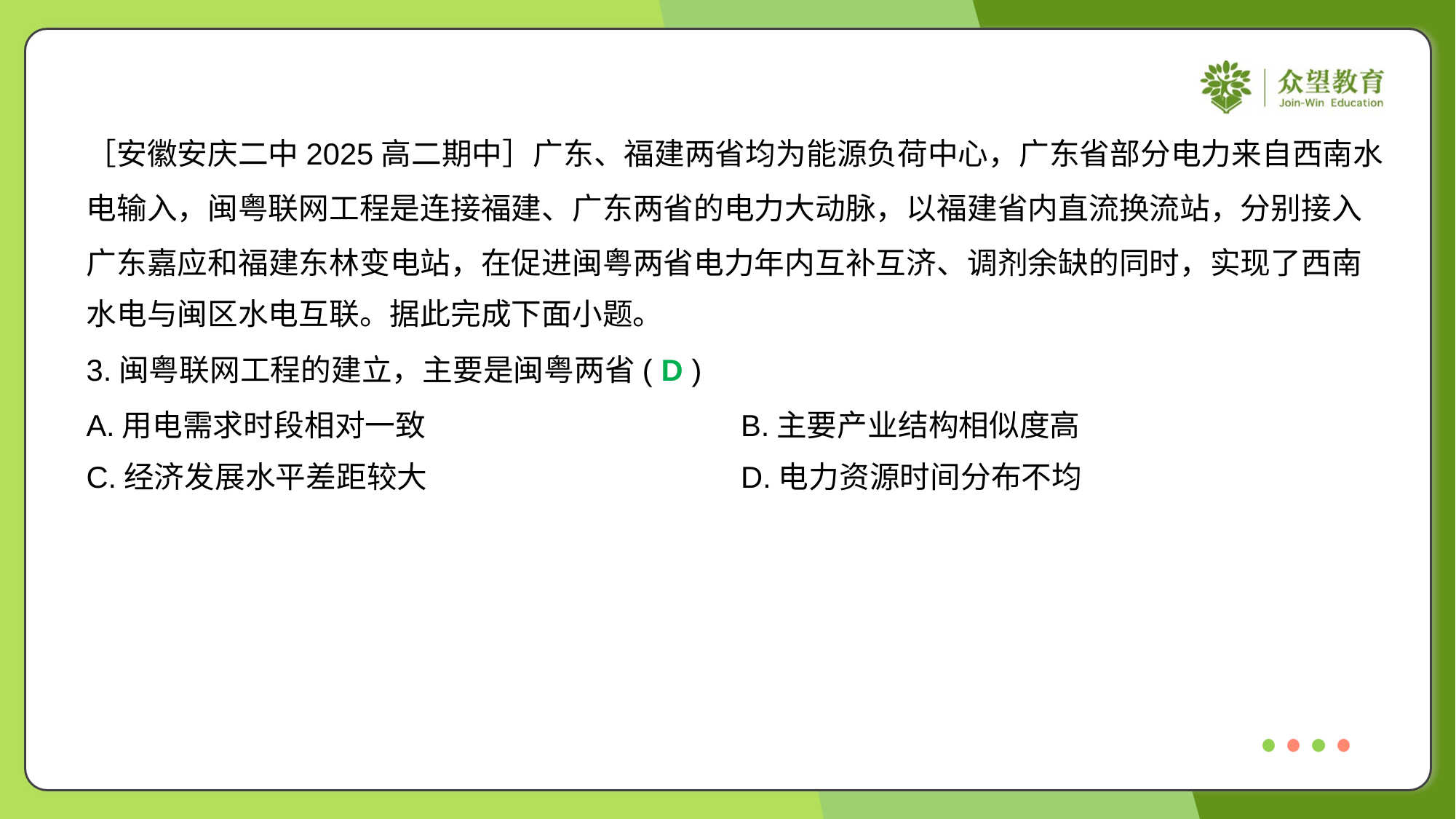

［安徽安庆二中2025高二期中］广东、福建两省均为能源负荷中心，广东省部分电力来自西南水
电输入，闽粤联网工程是连接福建、广东两省的电力大动脉，以福建省内直流换流站，分别接入
广东嘉应和福建东林变电站，在促进闽粤两省电力年内互补互济、调剂余缺的同时，实现了西南
水电与闽区水电互联。据此完成下面小题。
3.闽粤联网工程的建立，主要是闽粤两省(     )
D
A.用电需求时段相对一致	B.主要产业结构相似度高
C.经济发展水平差距较大	D.电力资源时间分布不均